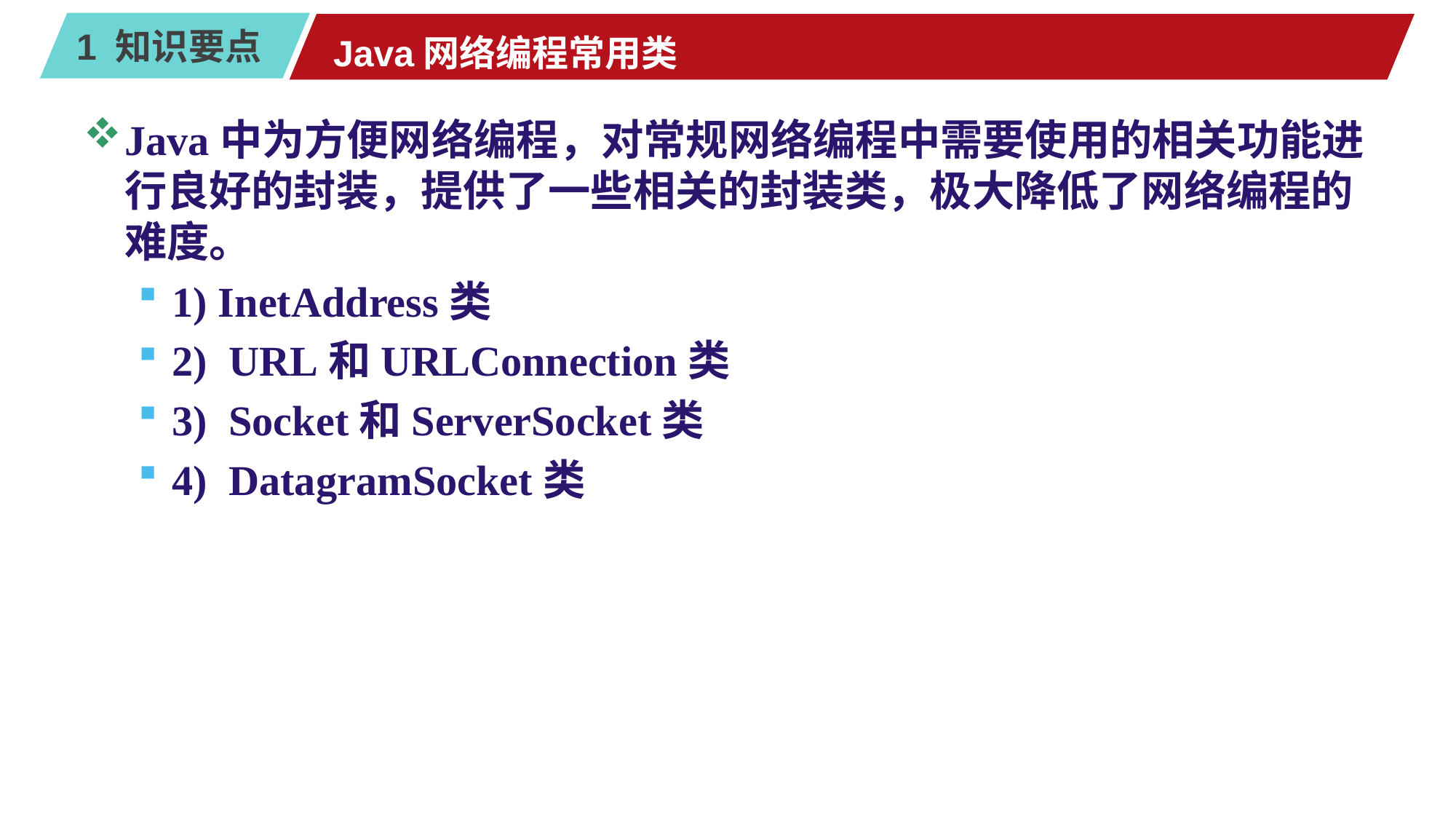

# Java网络编程常用类
Java中为方便网络编程，对常规网络编程中需要使用的相关功能进行良好的封装，提供了一些相关的封装类，极大降低了网络编程的难度。
1) InetAddress类
2)  URL和URLConnection类
3)  Socket和ServerSocket类
4)  DatagramSocket类